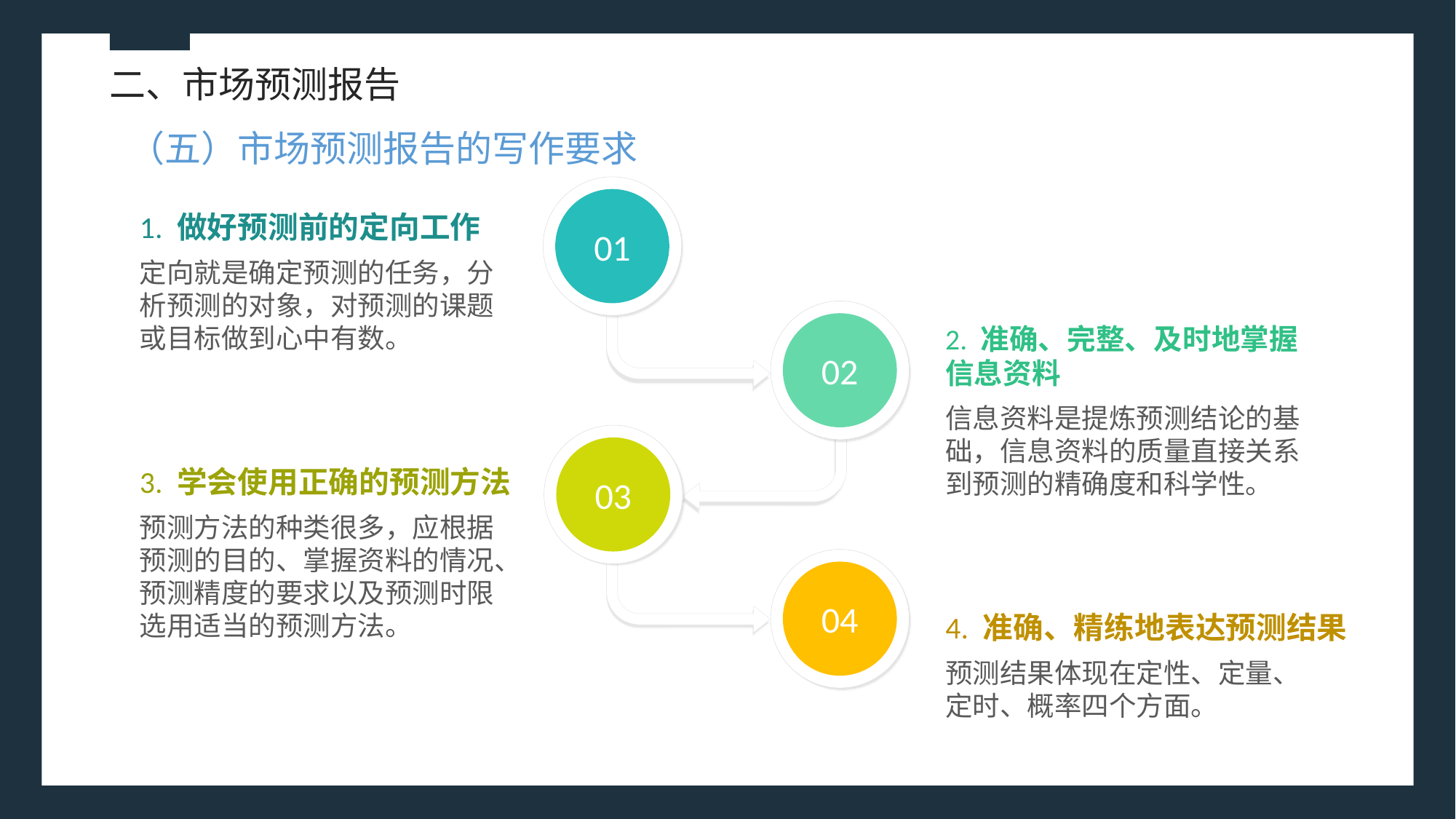

二、市场预测报告
（五）市场预测报告的写作要求
1. 做好预测前的定向工作

01
定向就是确定预测的任务，分析预测的对象，对预测的课题或目标做到心中有数。

02
2. 准确、完整、及时地掌握
信息资料
信息资料是提炼预测结论的基础，信息资料的质量直接关系到预测的精确度和科学性。

3. 学会使用正确的预测方法

03
预测方法的种类很多，应根据预测的目的、掌握资料的情况、预测精度的要求以及预测时限选用适当的预测方法。

04
4. 准确、精练地表达预测结果
预测结果体现在定性、定量、定时、概率四个方面。